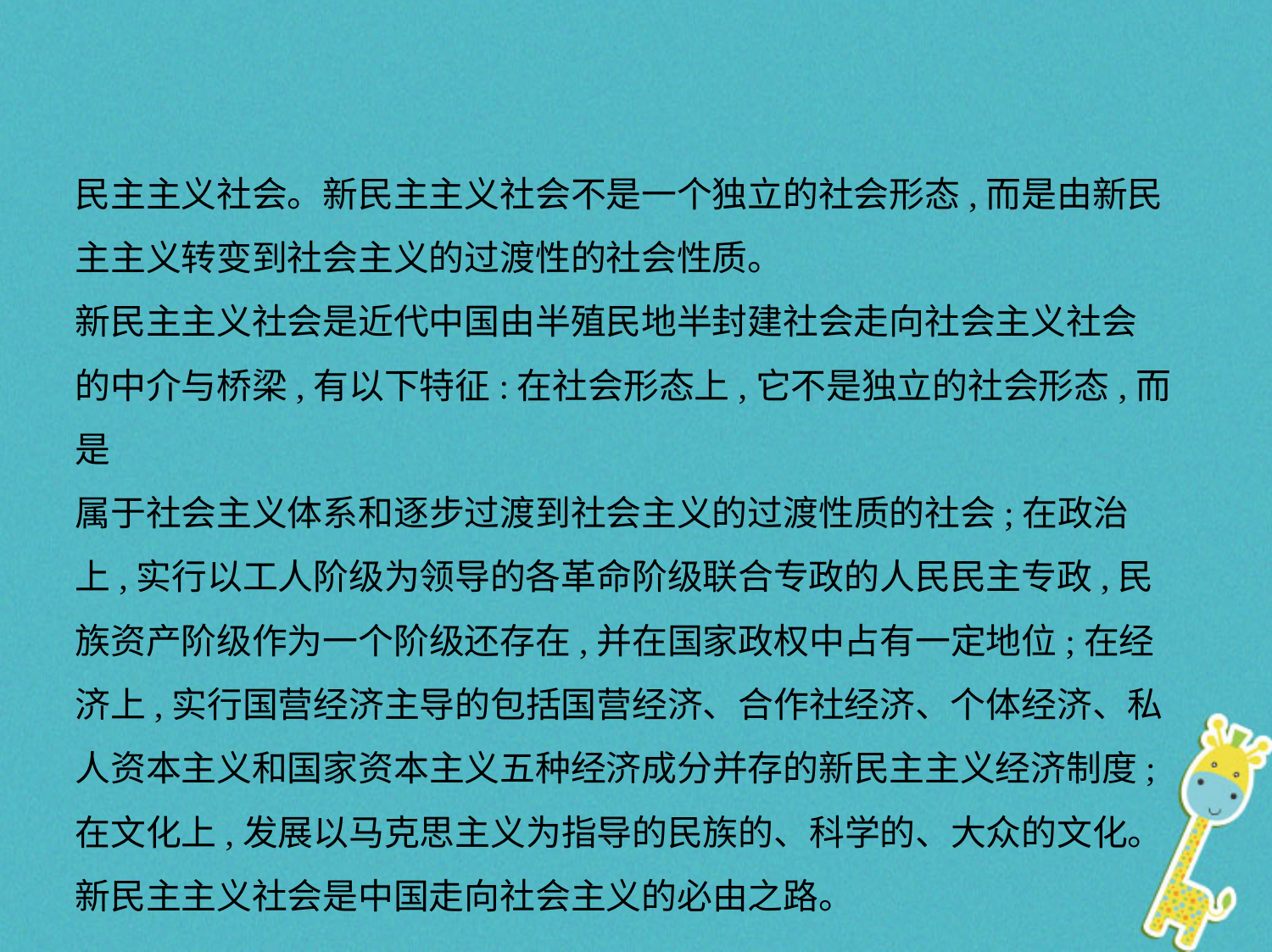

民主主义社会。新民主主义社会不是一个独立的社会形态,而是由新民
主主义转变到社会主义的过渡性的社会性质。
新民主主义社会是近代中国由半殖民地半封建社会走向社会主义社会
的中介与桥梁,有以下特征:在社会形态上,它不是独立的社会形态,而是
属于社会主义体系和逐步过渡到社会主义的过渡性质的社会;在政治
上,实行以工人阶级为领导的各革命阶级联合专政的人民民主专政,民
族资产阶级作为一个阶级还存在,并在国家政权中占有一定地位;在经
济上,实行国营经济主导的包括国营经济、合作社经济、个体经济、私
人资本主义和国家资本主义五种经济成分并存的新民主主义经济制度;
在文化上,发展以马克思主义为指导的民族的、科学的、大众的文化。
新民主主义社会是中国走向社会主义的必由之路。